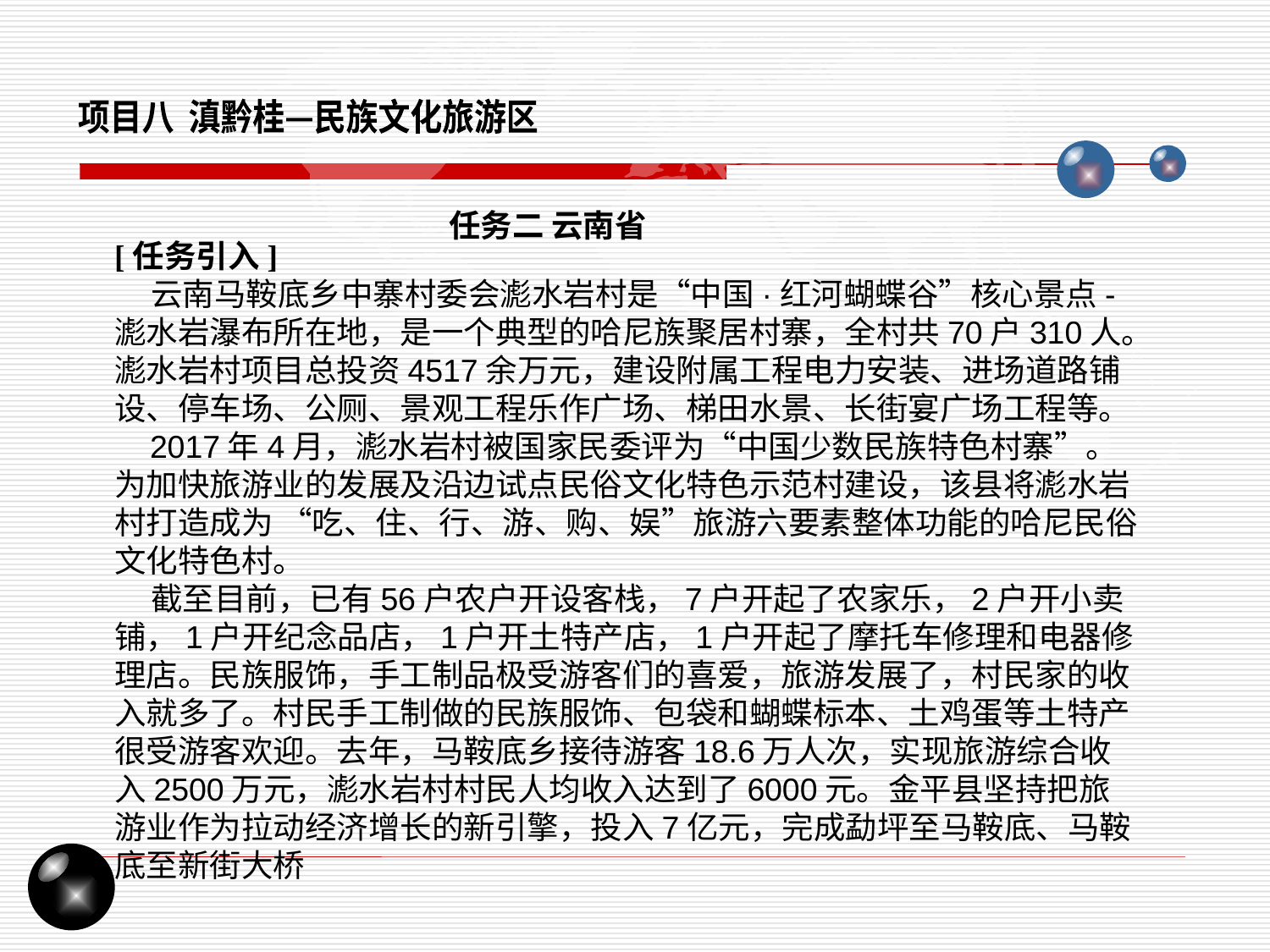

项目八  滇黔桂—民族文化旅游区
任务二 云南省

[任务引入]
    云南马鞍底乡中寨村委会滮水岩村是“中国·红河蝴蝶谷”核心景点-滮水岩瀑布所在地，是一个典型的哈尼族聚居村寨，全村共70户310人。滮水岩村项目总投资4517余万元，建设附属工程电力安装、进场道路铺设、停车场、公厕、景观工程乐作广场、梯田水景、长街宴广场工程等。
    2017年4月，滮水岩村被国家民委评为“中国少数民族特色村寨”。为加快旅游业的发展及沿边试点民俗文化特色示范村建设，该县将滮水岩村打造成为 “吃、住、行、游、购、娱”旅游六要素整体功能的哈尼民俗文化特色村。
    截至目前，已有56户农户开设客栈，7户开起了农家乐，2户开小卖铺，1户开纪念品店，1户开土特产店，1户开起了摩托车修理和电器修理店。民族服饰，手工制品极受游客们的喜爱，旅游发展了，村民家的收入就多了。村民手工制做的民族服饰、包袋和蝴蝶标本、土鸡蛋等土特产很受游客欢迎。去年，马鞍底乡接待游客18.6万人次，实现旅游综合收入2500万元，滮水岩村村民人均收入达到了6000元。金平县坚持把旅游业作为拉动经济增长的新引擎，投入7亿元，完成勐坪至马鞍底、马鞍底至新街大桥